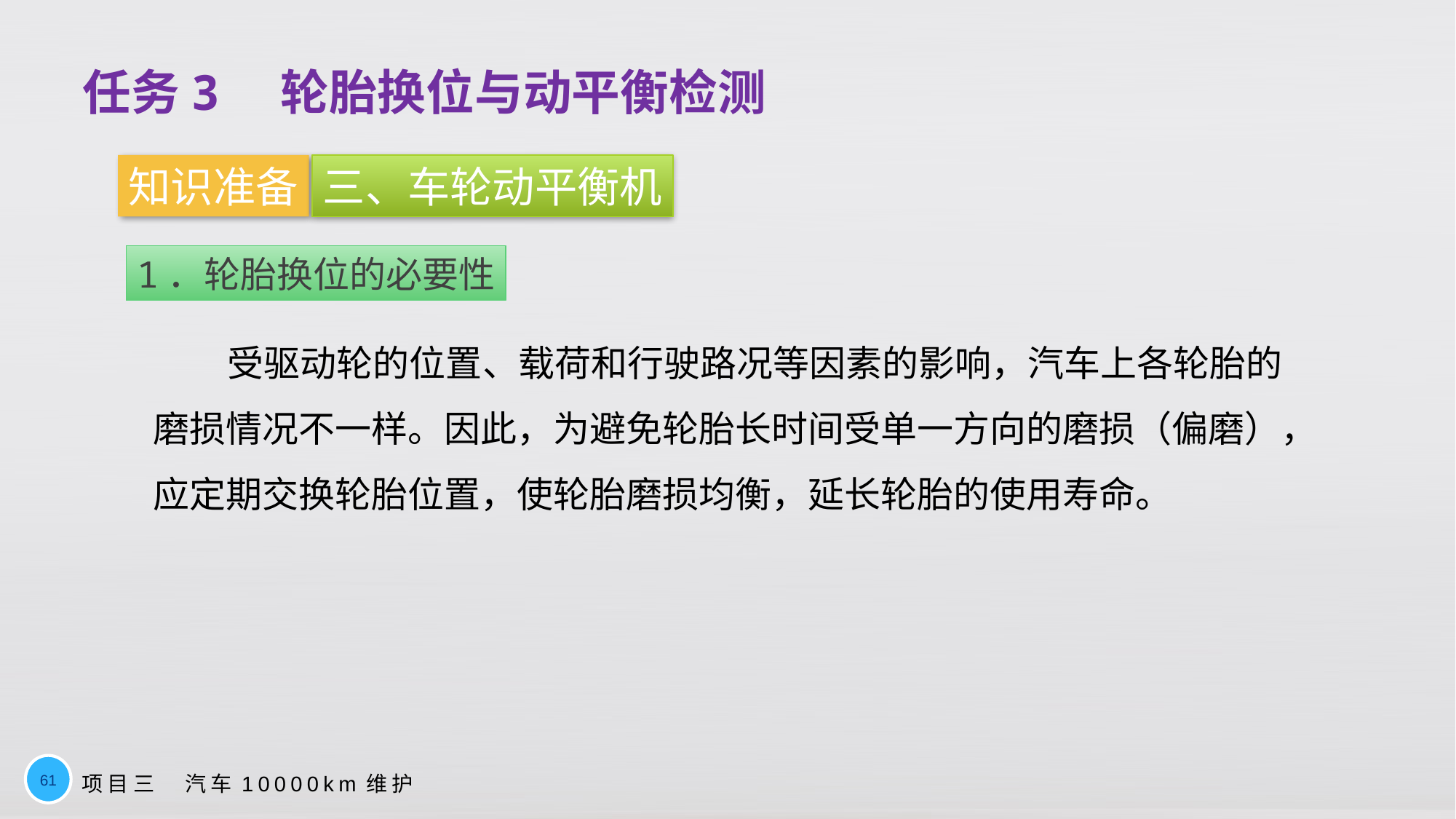

任务3　轮胎换位与动平衡检测
知识准备
三、车轮动平衡机
1．轮胎换位的必要性
受驱动轮的位置、载荷和行驶路况等因素的影响，汽车上各轮胎的磨损情况不一样。因此，为避免轮胎长时间受单一方向的磨损（偏磨），应定期交换轮胎位置，使轮胎磨损均衡，延长轮胎的使用寿命。
61